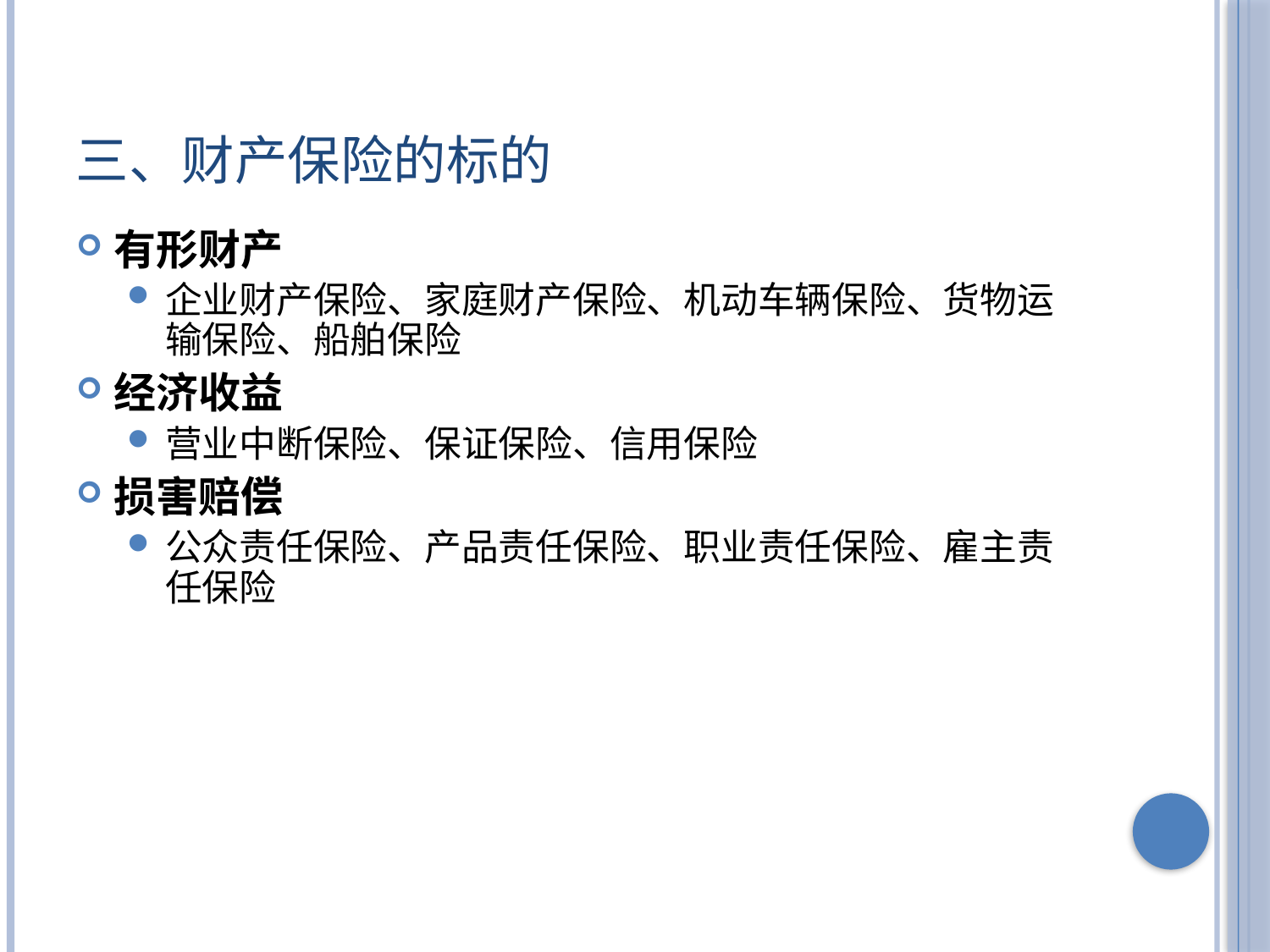

# 三、财产保险的标的
有形财产
企业财产保险、家庭财产保险、机动车辆保险、货物运输保险、船舶保险
经济收益
营业中断保险、保证保险、信用保险
损害赔偿
公众责任保险、产品责任保险、职业责任保险、雇主责任保险